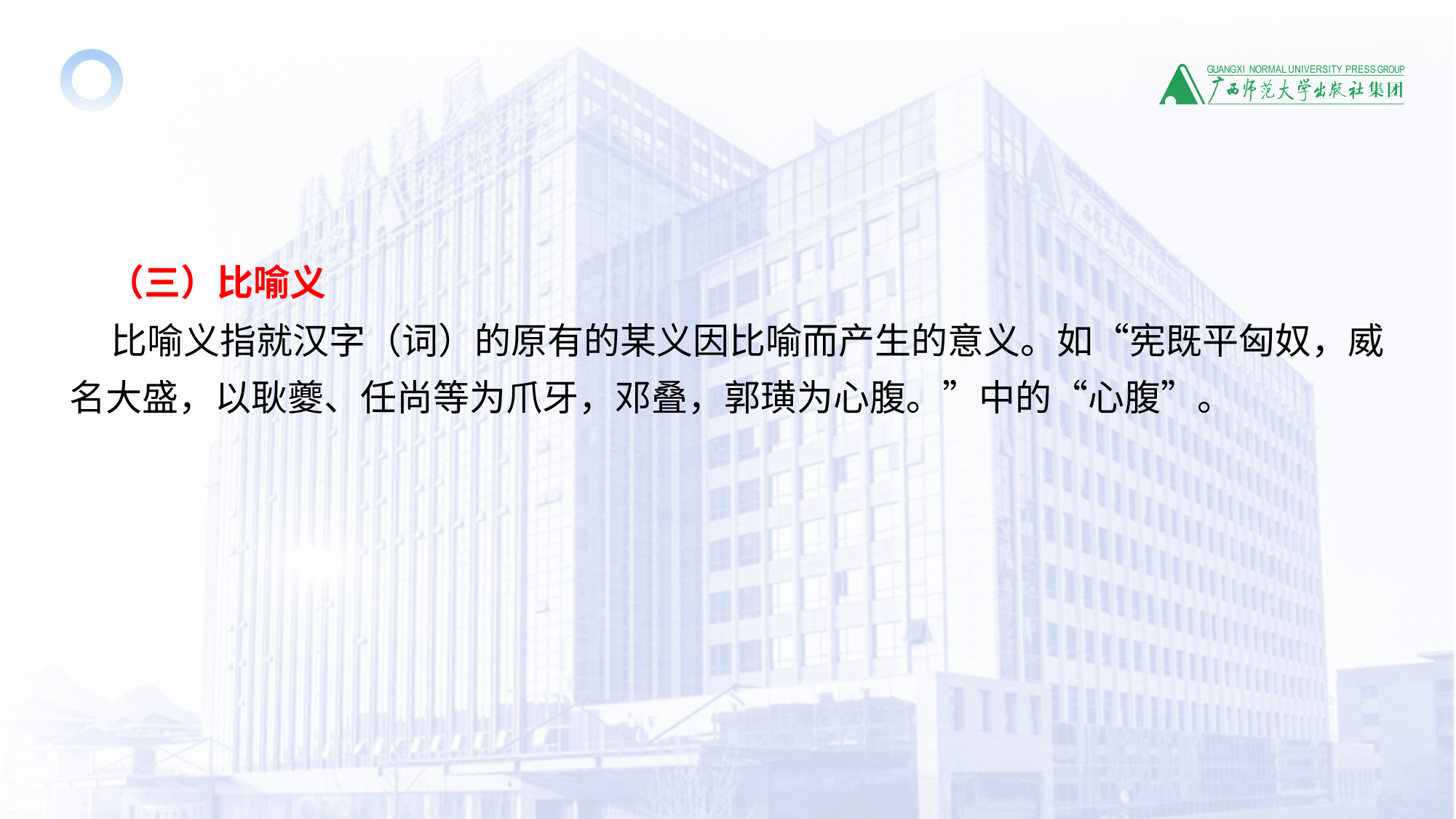

（三）比喻义
    比喻义指就汉字（词）的原有的某义因比喻而产生的意义。如“宪既平匈奴，威名大盛，以耿夔、任尚等为爪牙，邓叠，郭璜为心腹。”中的“心腹”。